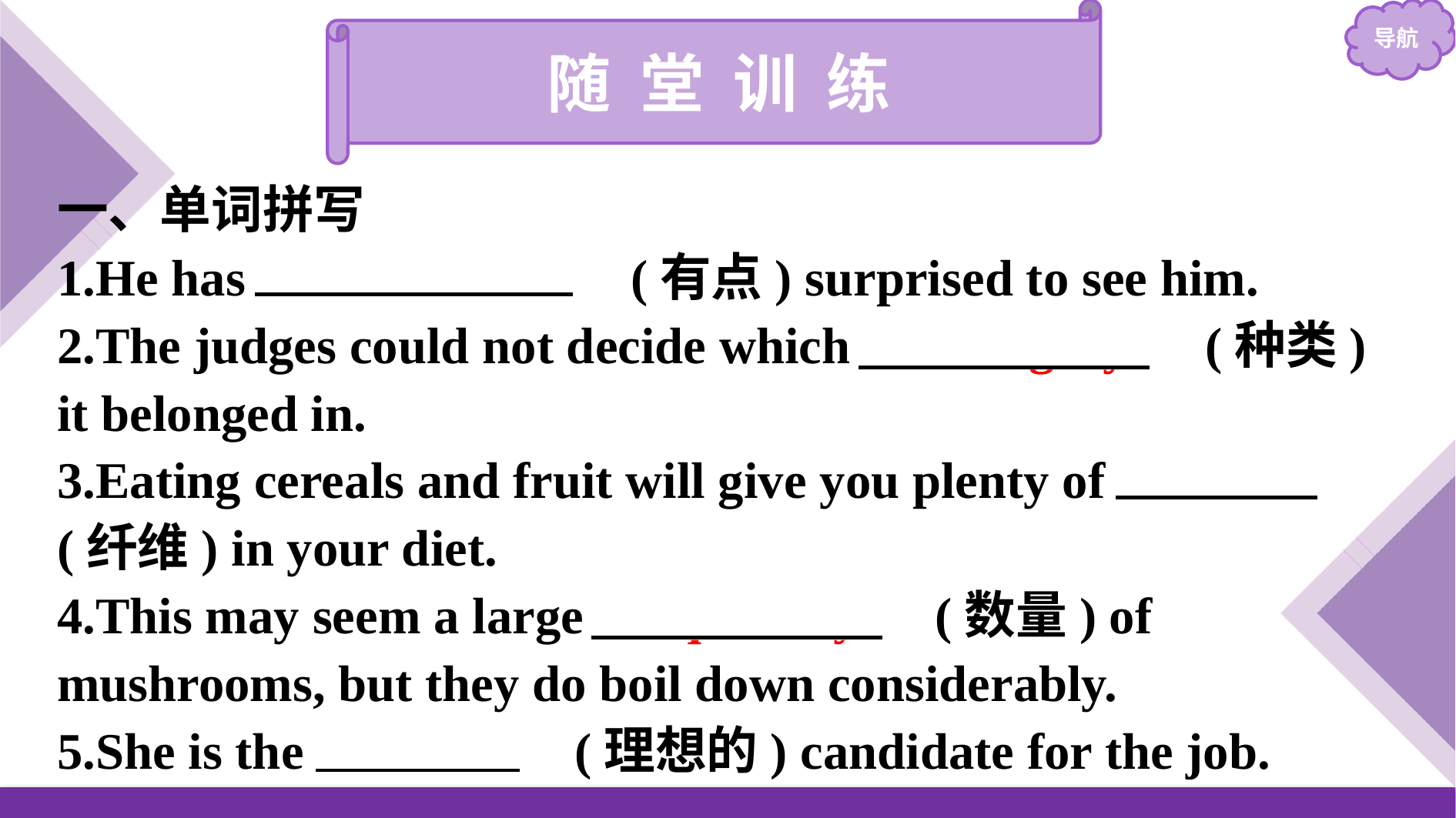

随  堂  训  练
一、单词拼写
1.He has 　somewhat　(有点) surprised to see him.
2.The judges could not decide which 　category　(种类) it belonged in.
3.Eating cereals and fruit will give you plenty of 　fibre　(纤维) in your diet.
4.This may seem a large 　quantity　(数量) of mushrooms, but they do boil down considerably.
5.She is the 　ideal　(理想的) candidate for the job.